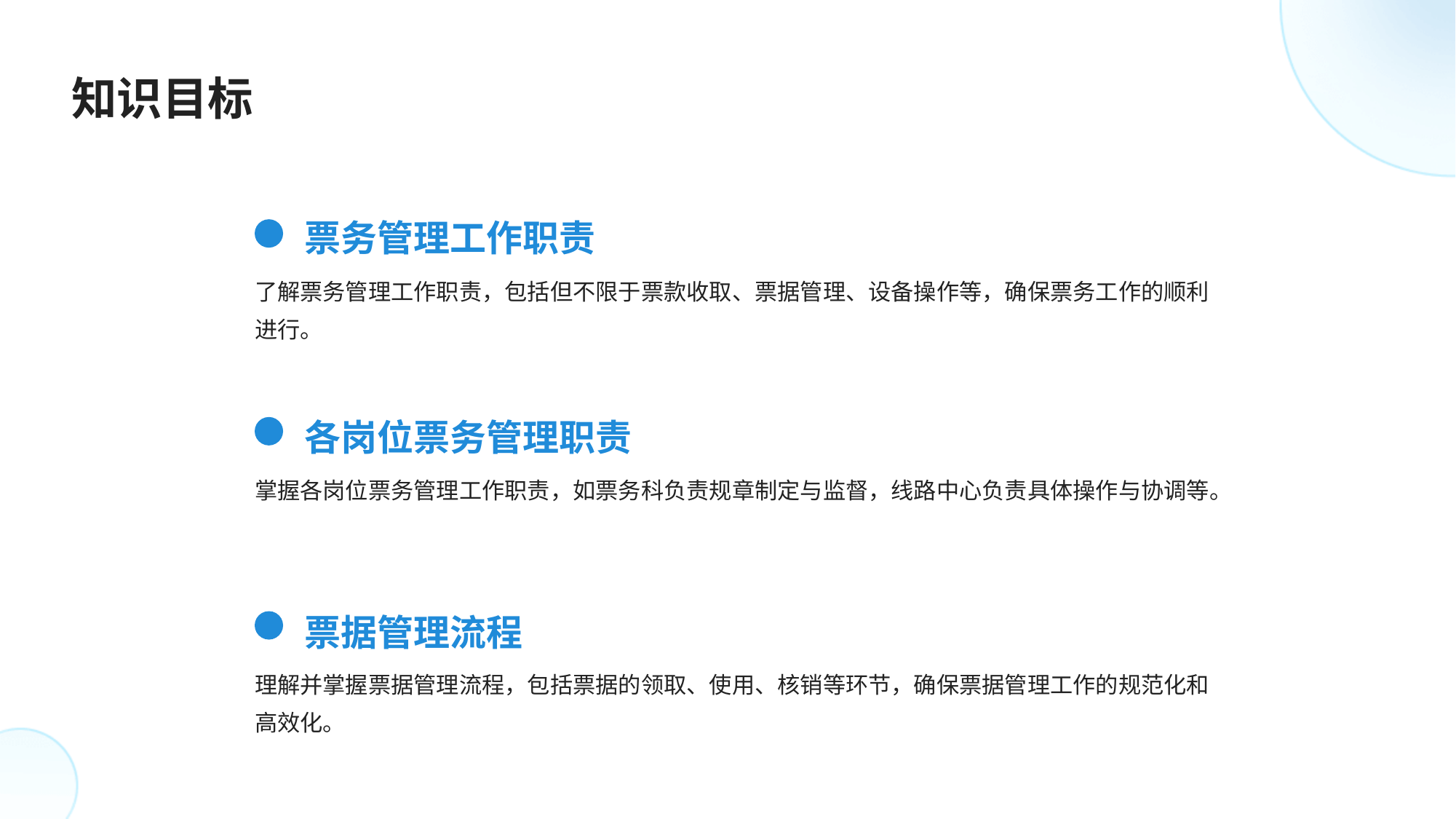

知识目标
票务管理工作职责

了解票务管理工作职责，包括但不限于票款收取、票据管理、设备操作等，确保票务工作的顺利进行。
各岗位票务管理职责

掌握各岗位票务管理工作职责，如票务科负责规章制定与监督，线路中心负责具体操作与协调等。
票据管理流程

理解并掌握票据管理流程，包括票据的领取、使用、核销等环节，确保票据管理工作的规范化和高效化。